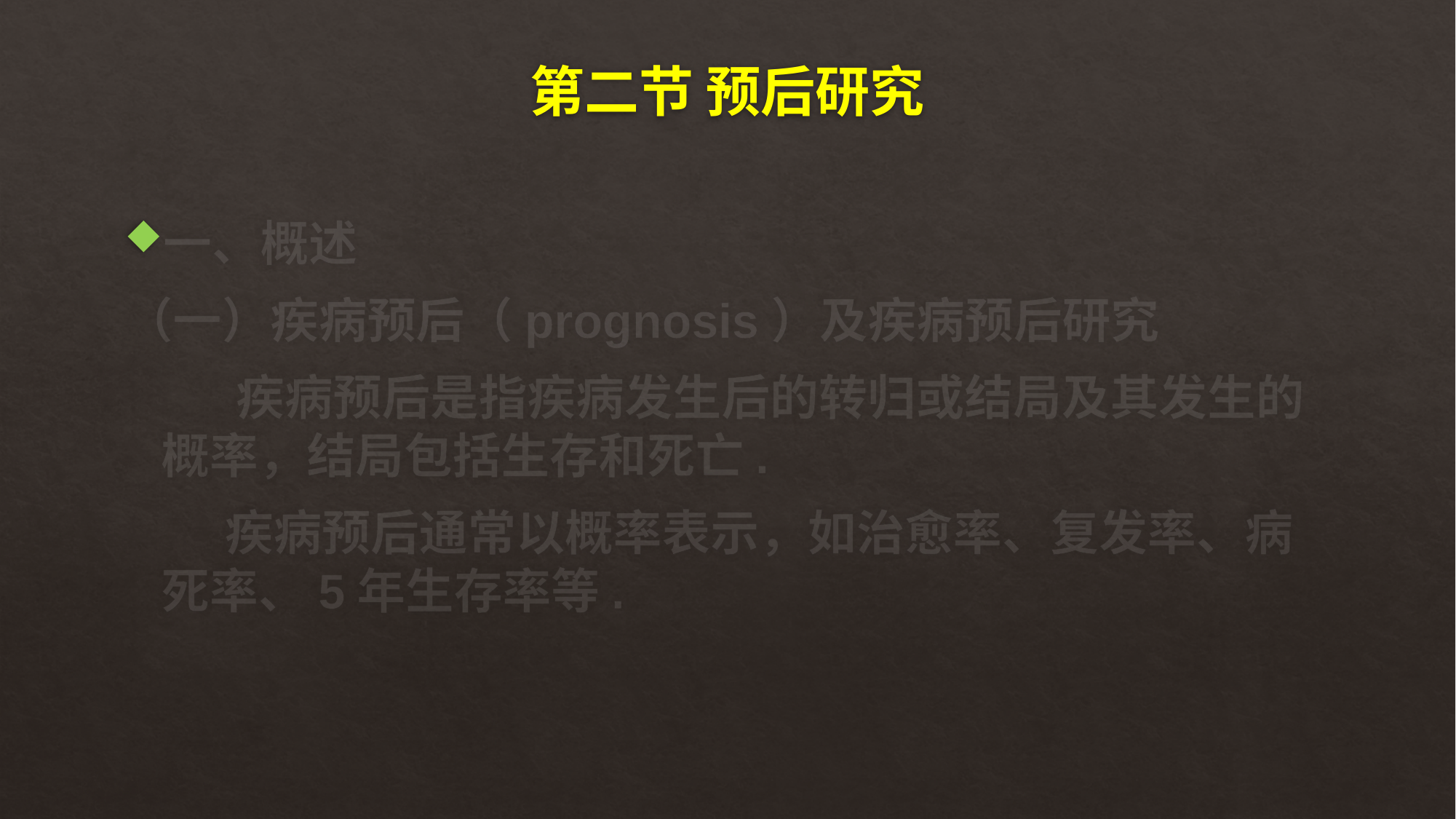

# 第二节 预后研究
一、概述
（一）疾病预后（prognosis）及疾病预后研究
         疾病预后是指疾病发生后的转归或结局及其发生的概率，结局包括生存和死亡.
        疾病预后通常以概率表示，如治愈率、复发率、病死率、5年生存率等.